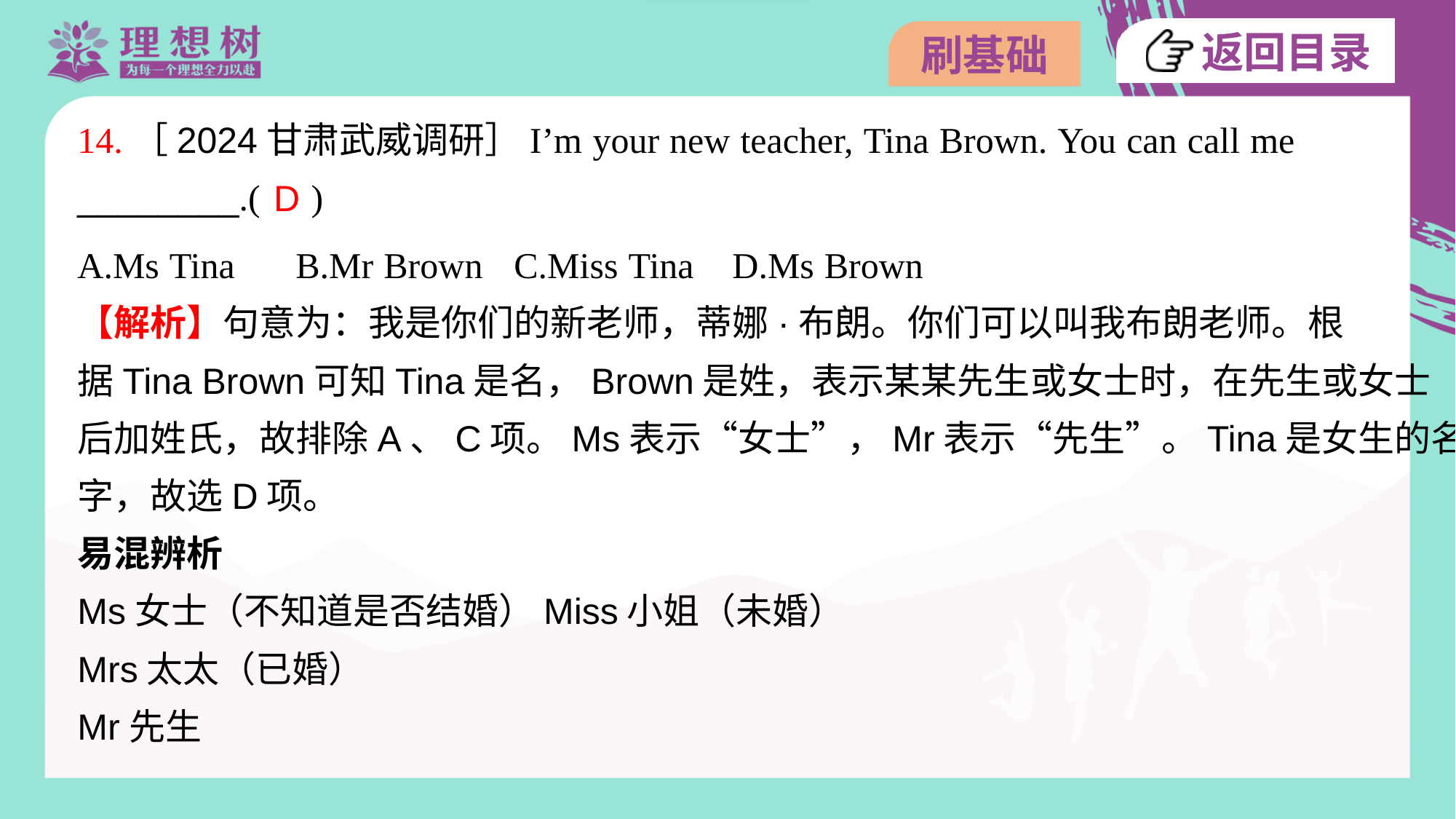

14.［2024甘肃武威调研］I’m your new teacher, Tina Brown. You can call me
________.(     )
D
A.Ms Tina	B.Mr Brown	C.Miss Tina	D.Ms Brown
【解析】句意为：我是你们的新老师，蒂娜·布朗。你们可以叫我布朗老师。根
据Tina Brown可知Tina是名，Brown是姓，表示某某先生或女士时，在先生或女士
后加姓氏，故排除A、C项。Ms表示“女士”，Mr表示“先生”。Tina是女生的名
字，故选D项。
易混辨析
Ms女士（不知道是否结婚）Miss小姐（未婚）
Mrs太太（已婚）
Mr先生